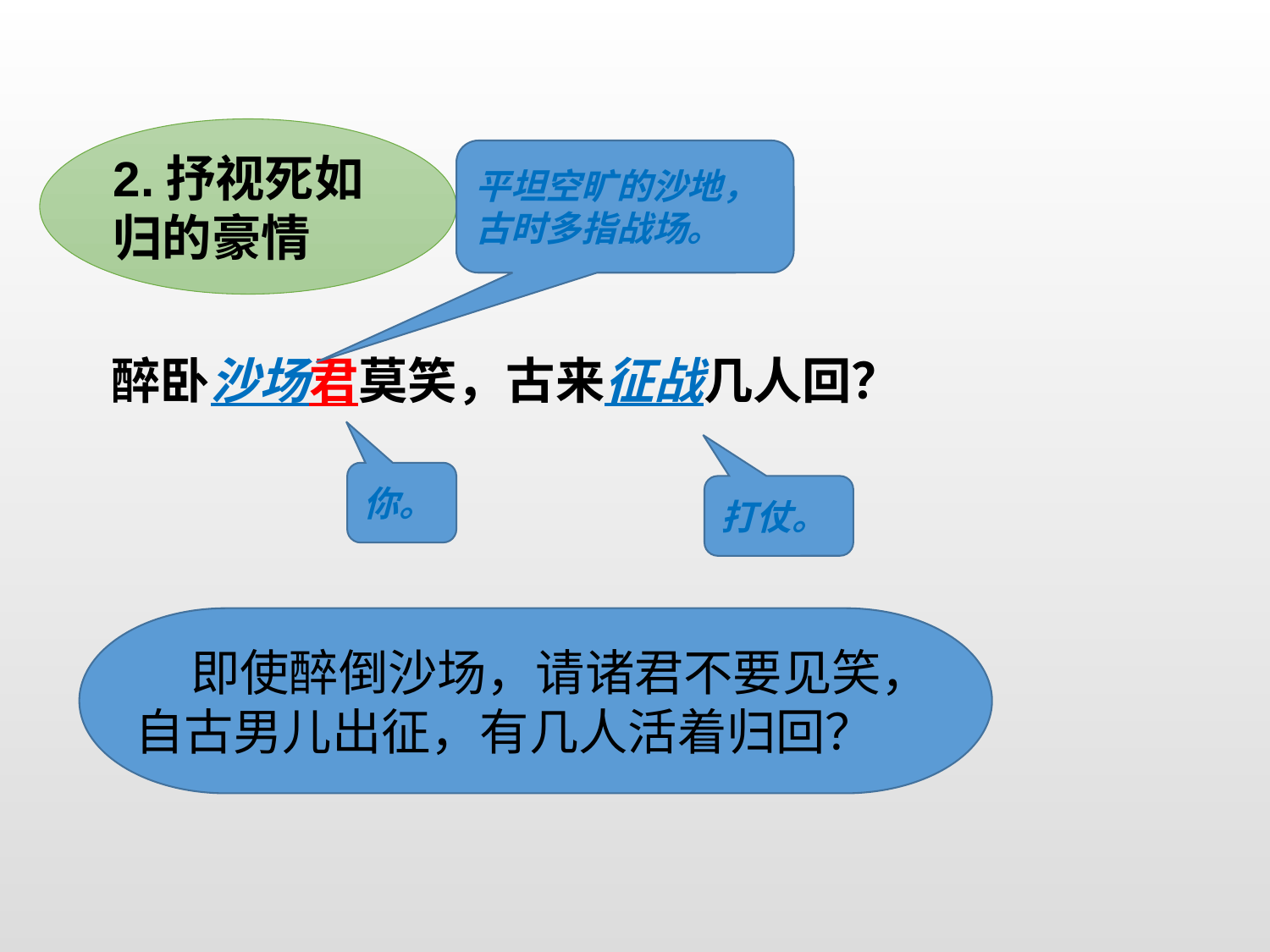

2.抒视死如归的豪情
平坦空旷的沙地，古时多指战场。
醉卧沙场君莫笑，古来征战几人回？
你。
打仗。

    即使醉倒沙场，请诸君不要见笑，自古男儿出征，有几人活着归回？